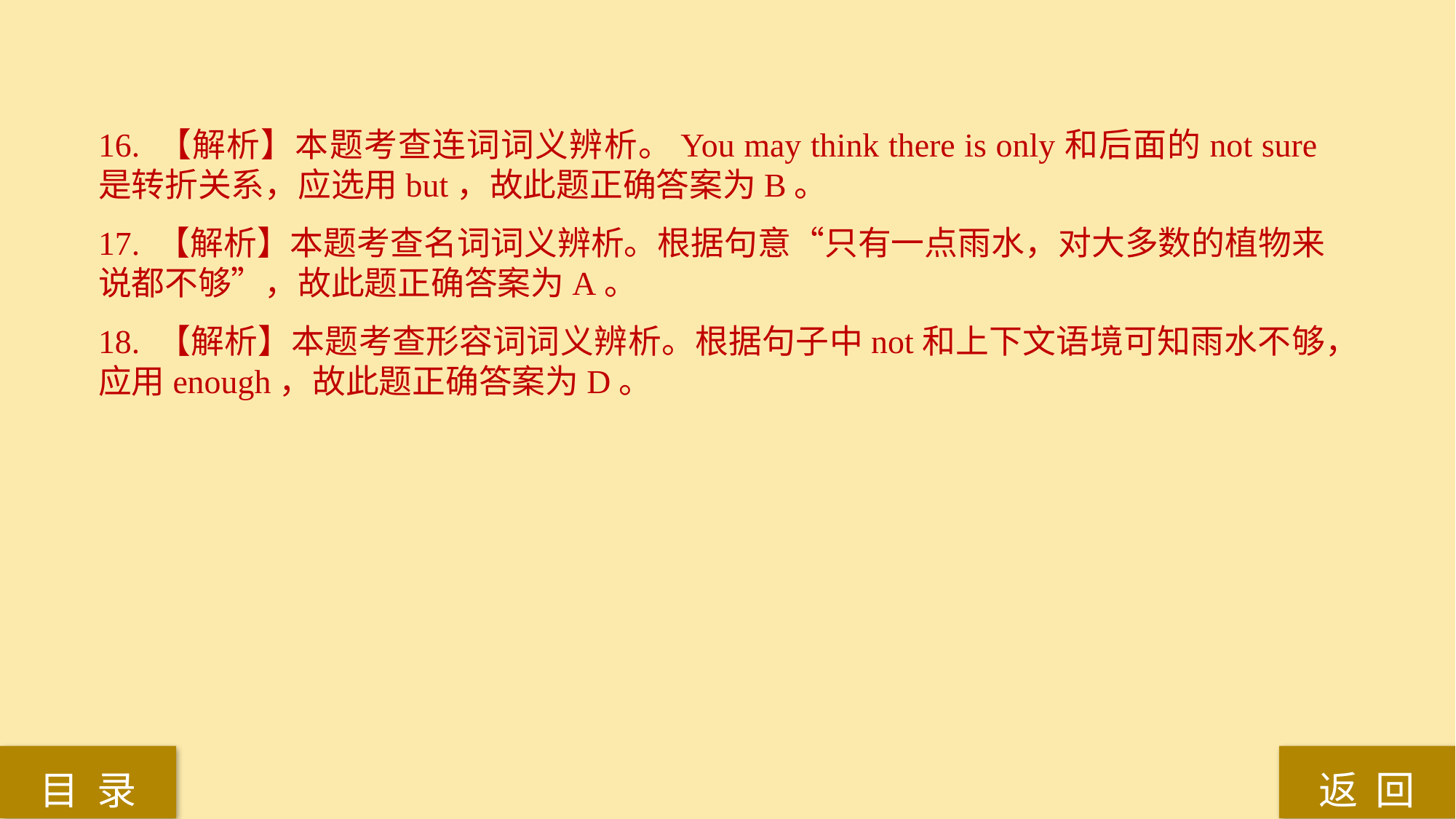

16. 【解析】本题考查连词词义辨析。You may think there is only和后面的not sure是转折关系，应选用but，故此题正确答案为B。
17. 【解析】本题考查名词词义辨析。根据句意“只有一点雨水，对大多数的植物来说都不够”，故此题正确答案为A。
18. 【解析】本题考查形容词词义辨析。根据句子中not和上下文语境可知雨水不够，应用enough，故此题正确答案为D。
返  回